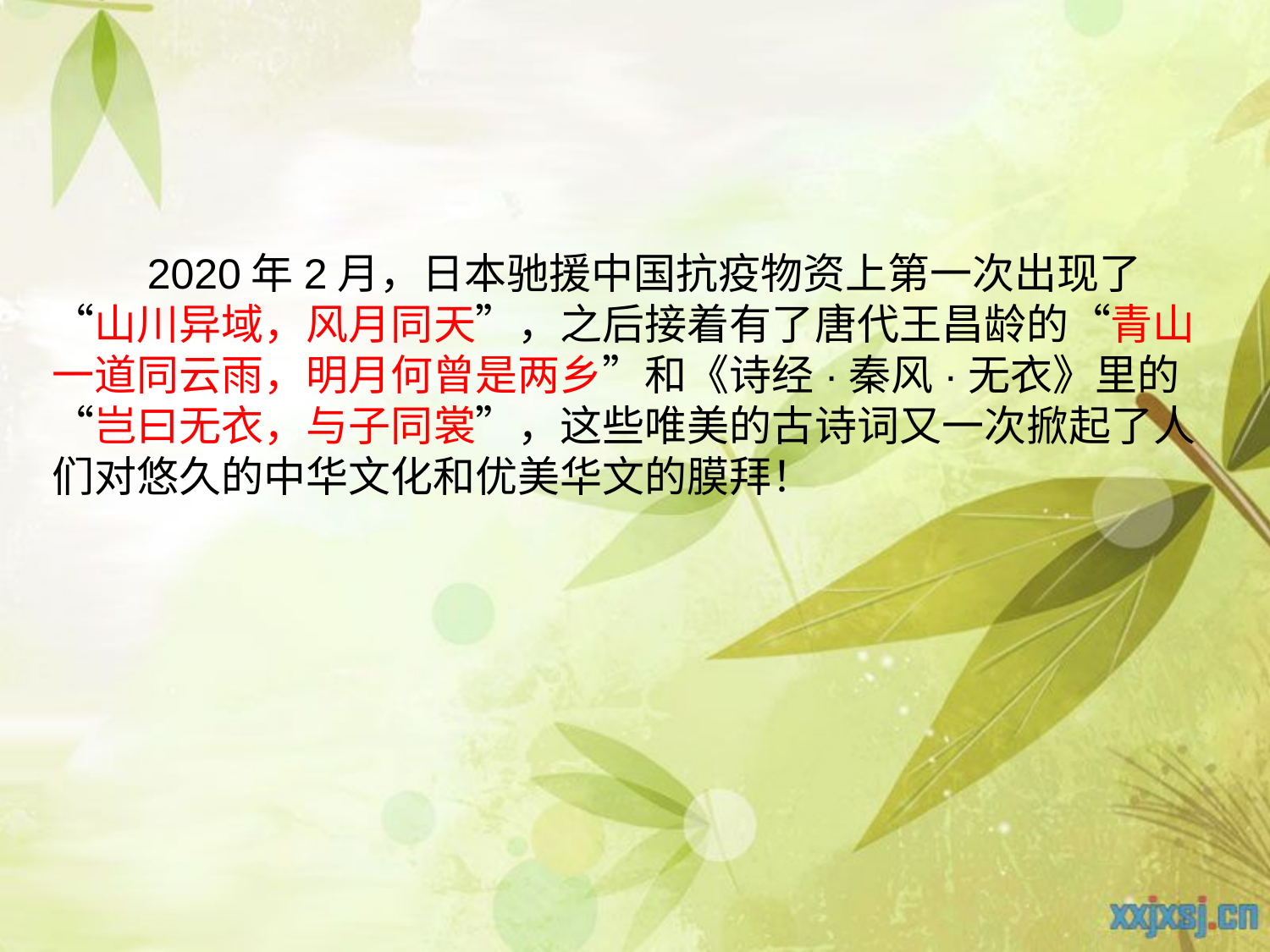

2020年2月，日本驰援中国抗疫物资上第一次出现了“山川异域，风月同天”，之后接着有了唐代王昌龄的“青山一道同云雨，明月何曾是两乡”和《诗经·秦风·无衣》里的“岂曰无衣，与子同裳”，这些唯美的古诗词又一次掀起了人们对悠久的中华文化和优美华文的膜拜！